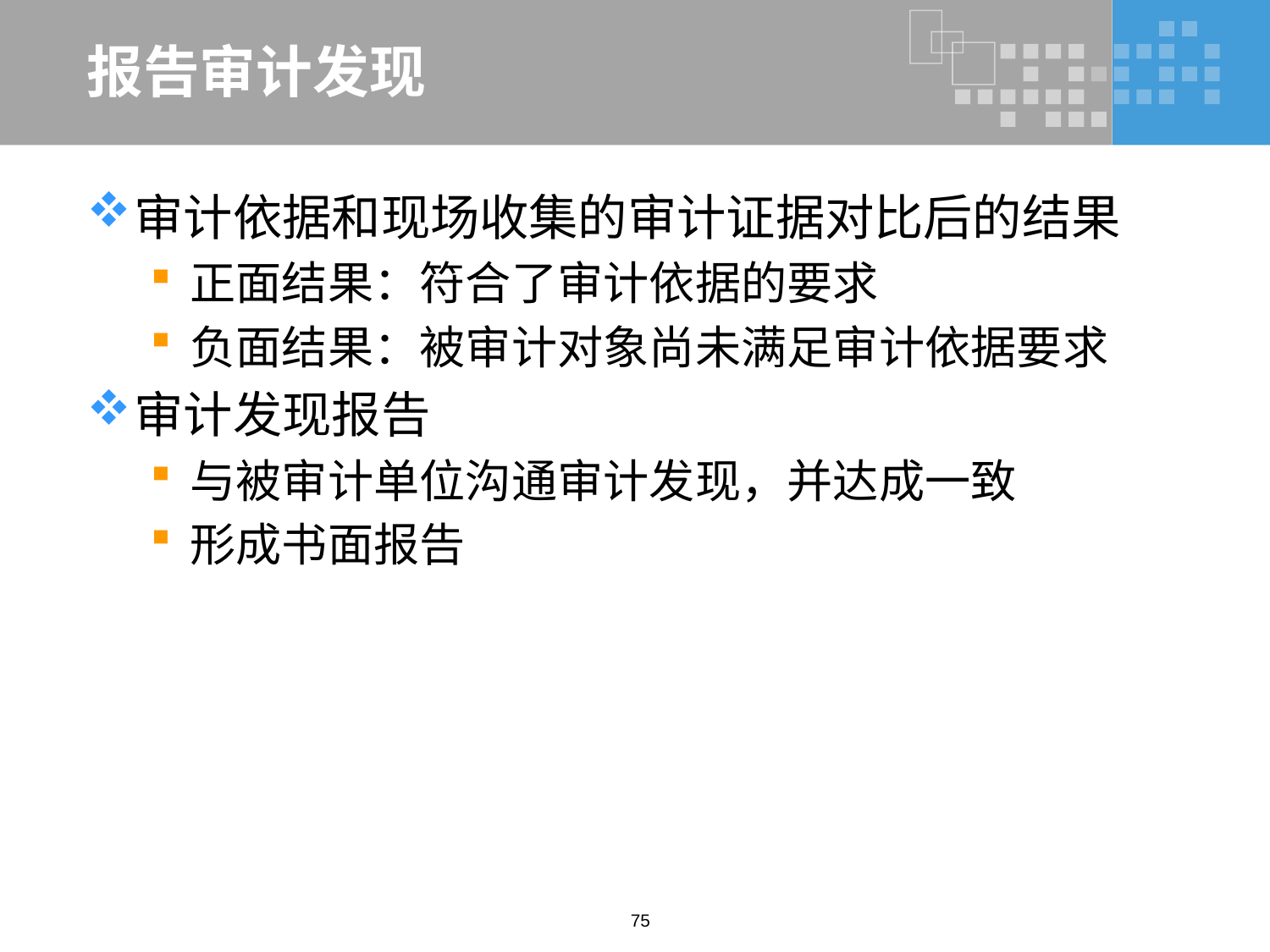

# 报告审计发现
审计依据和现场收集的审计证据对比后的结果
正面结果：符合了审计依据的要求
负面结果：被审计对象尚未满足审计依据要求
审计发现报告
与被审计单位沟通审计发现，并达成一致
形成书面报告
75